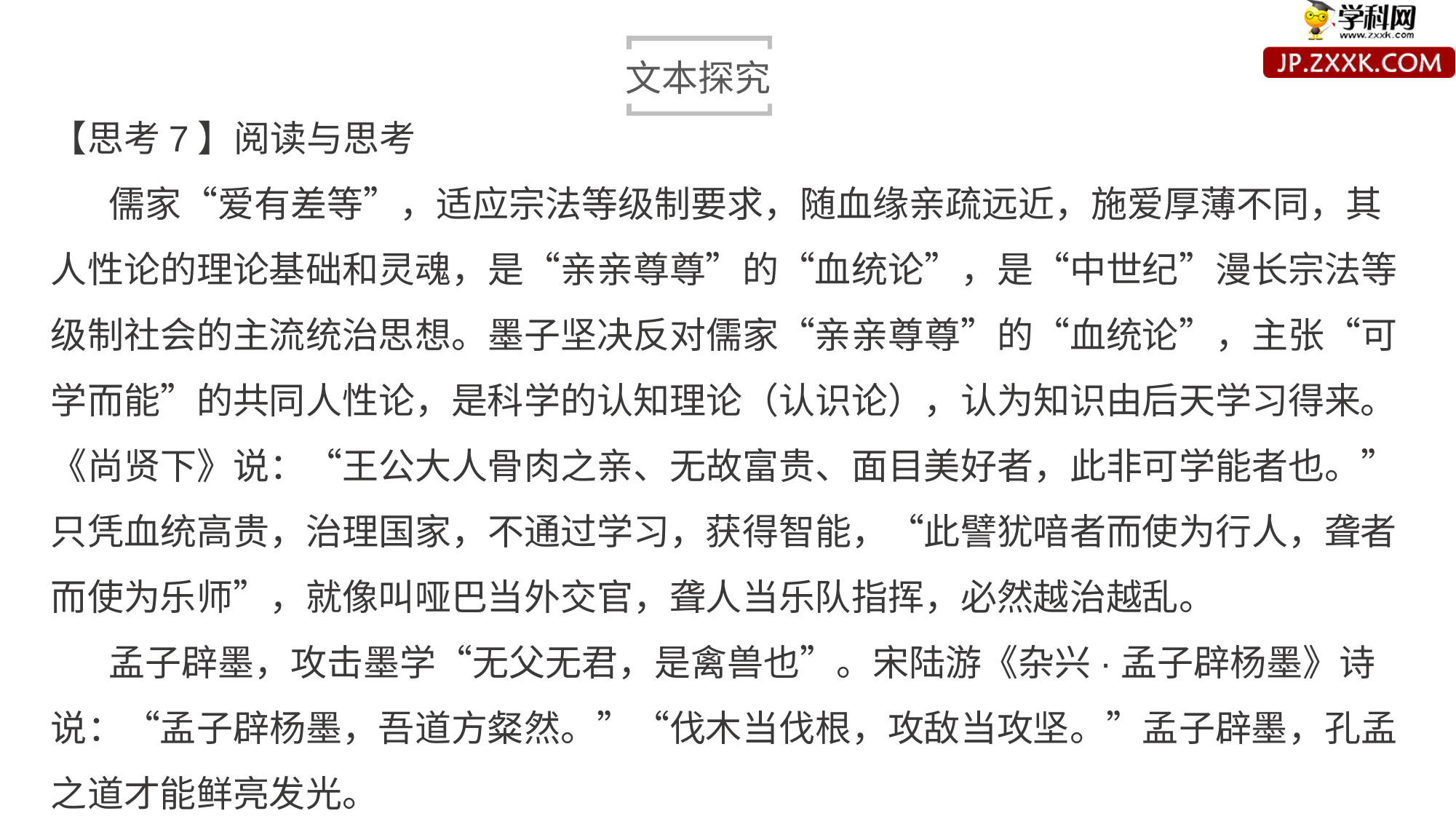

文本探究
【思考7】阅读与思考
      儒家“爱有差等”，适应宗法等级制要求，随血缘亲疏远近，施爱厚薄不同，其人性论的理论基础和灵魂，是“亲亲尊尊”的“血统论”，是“中世纪”漫长宗法等级制社会的主流统治思想。墨子坚决反对儒家“亲亲尊尊”的“血统论”，主张“可学而能”的共同人性论，是科学的认知理论（认识论），认为知识由后天学习得来。《尚贤下》说：“王公大人骨肉之亲、无故富贵、面目美好者，此非可学能者也。”只凭血统高贵，治理国家，不通过学习，获得智能，“此譬犹喑者而使为行人，聋者而使为乐师”，就像叫哑巴当外交官，聋人当乐队指挥，必然越治越乱。
      孟子辟墨，攻击墨学“无父无君，是禽兽也”。宋陆游《杂兴·孟子辟杨墨》诗说：“孟子辟杨墨，吾道方粲然。”“伐木当伐根，攻敌当攻坚。”孟子辟墨，孔孟之道才能鲜亮发光。